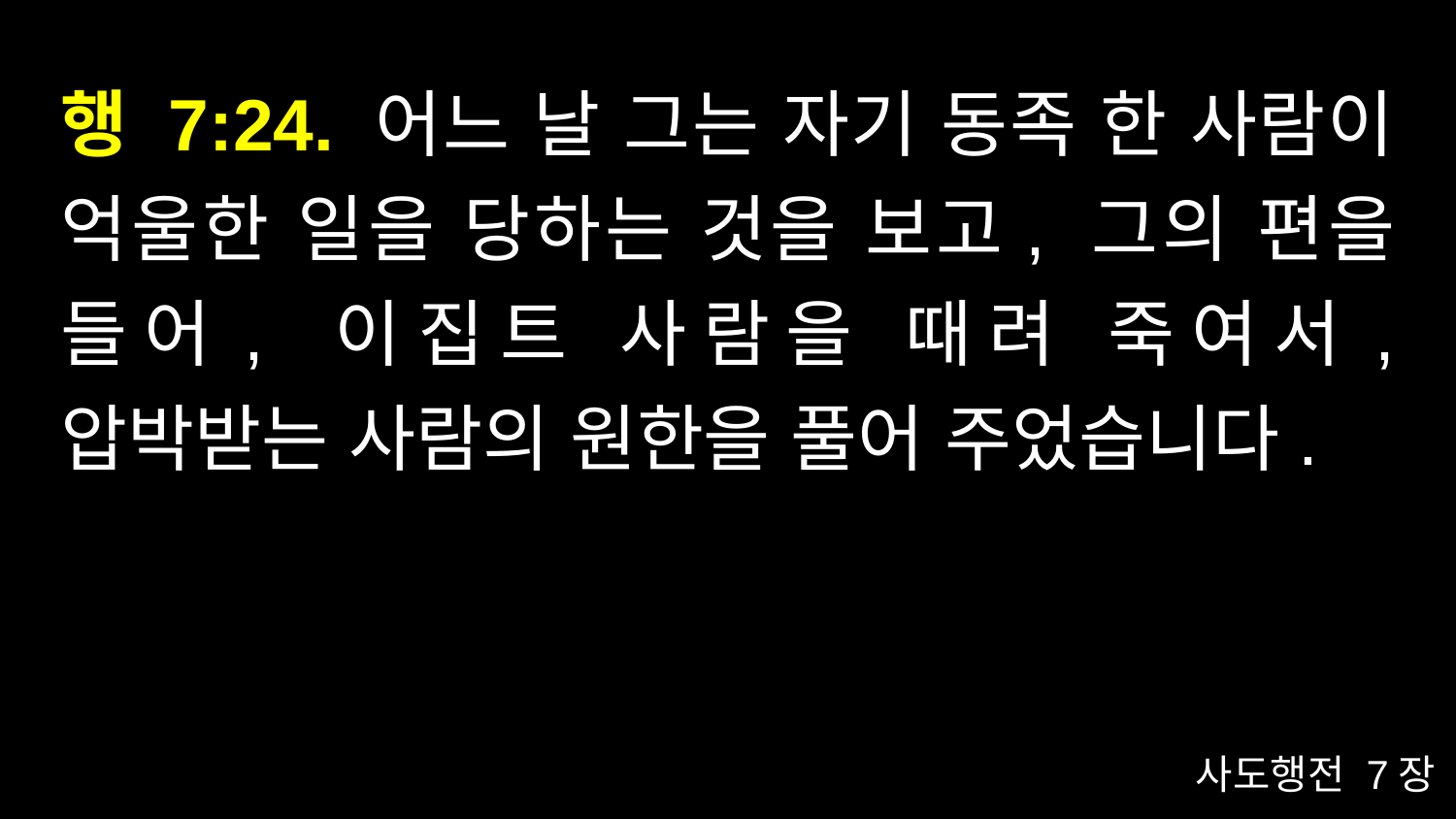

# 행 7:24. 어느 날 그는 자기 동족 한 사람이 억울한 일을 당하는 것을 보고, 그의 편을 들어, 이집트 사람을 때려 죽여서, 압박받는 사람의 원한을 풀어 주었습니다.
사도행전 7장